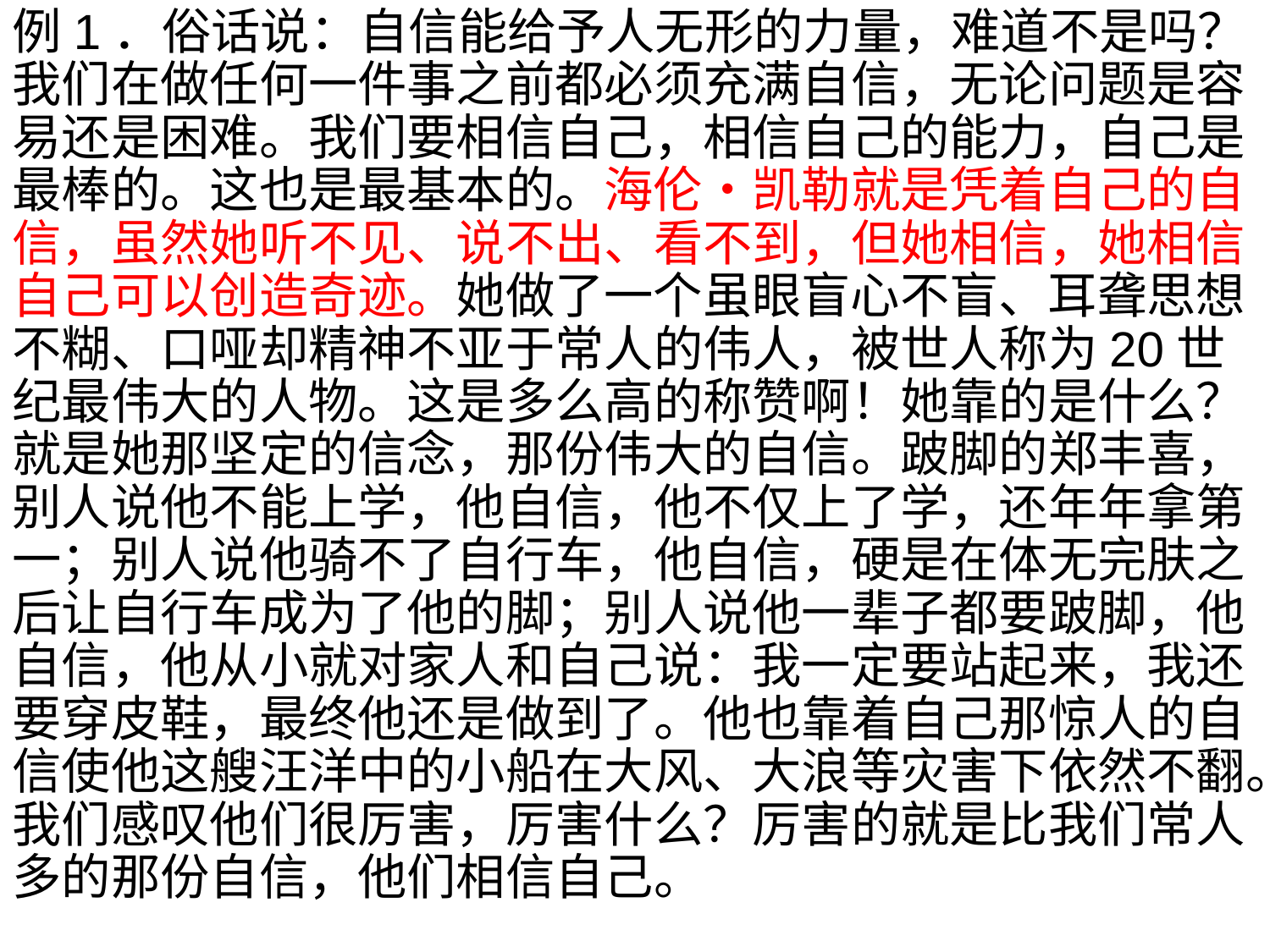

例1．俗话说：自信能给予人无形的力量，难道不是吗？我们在做任何一件事之前都必须充满自信，无论问题是容易还是困难。我们要相信自己，相信自己的能力，自己是最棒的。这也是最基本的。海伦•凯勒就是凭着自己的自信，虽然她听不见、说不出、看不到，但她相信，她相信自己可以创造奇迹。她做了一个虽眼盲心不盲、耳聋思想不糊、口哑却精神不亚于常人的伟人，被世人称为20世纪最伟大的人物。这是多么高的称赞啊！她靠的是什么？就是她那坚定的信念，那份伟大的自信。跛脚的郑丰喜，别人说他不能上学，他自信，他不仅上了学，还年年拿第一；别人说他骑不了自行车，他自信，硬是在体无完肤之后让自行车成为了他的脚；别人说他一辈子都要跛脚，他自信，他从小就对家人和自己说：我一定要站起来，我还要穿皮鞋，最终他还是做到了。他也靠着自己那惊人的自信使他这艘汪洋中的小船在大风、大浪等灾害下依然不翻。我们感叹他们很厉害，厉害什么？厉害的就是比我们常人多的那份自信，他们相信自己。